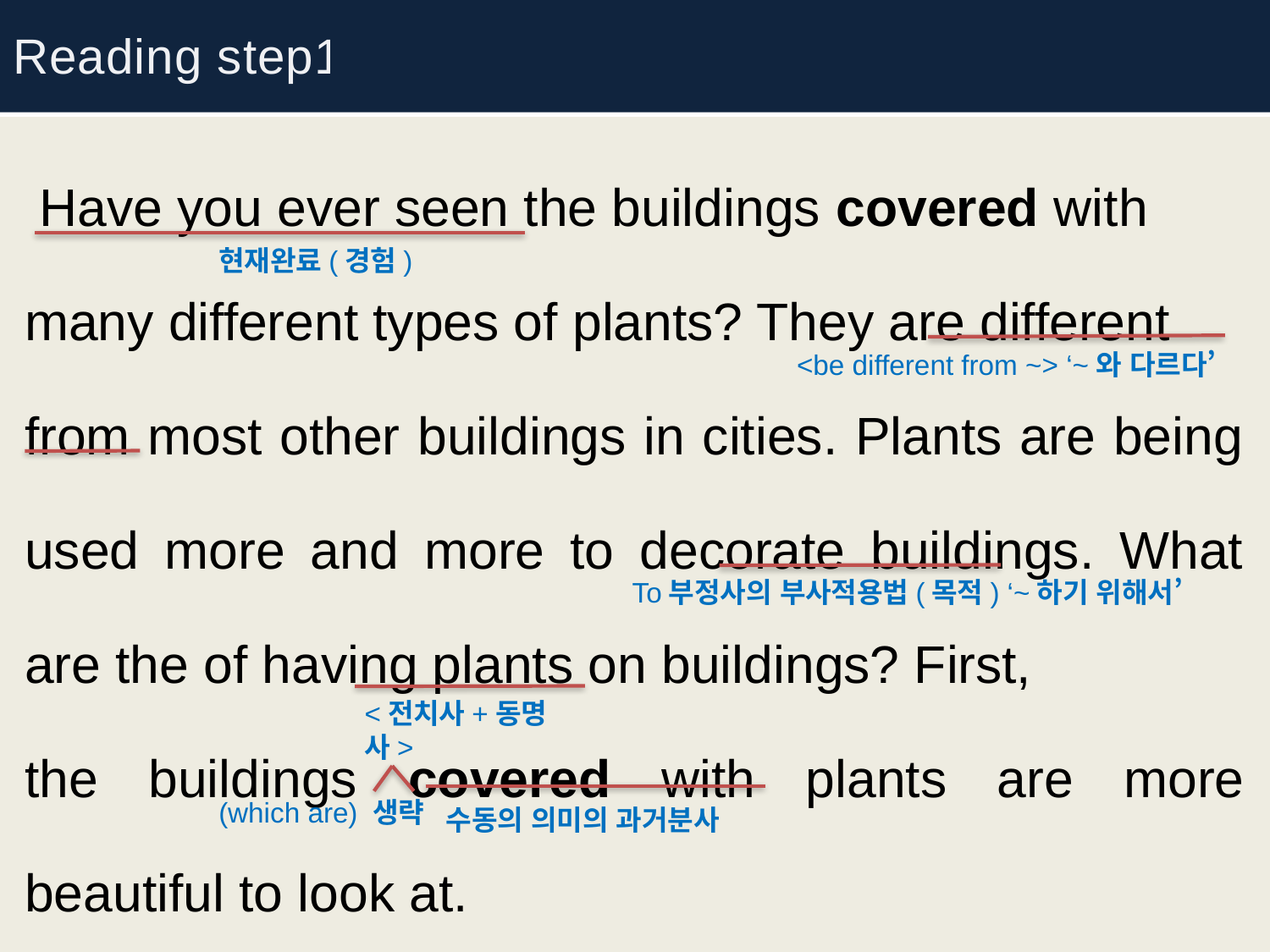

Reading step1
 Have you ever seen the buildings covered with
many different types of plants? They are different
from most other buildings in cities. Plants are being used more and more to decorate buildings. What are the of having plants on buildings? First,
the buildings covered with plants are more beautiful to look at.
현재완료(경험)
<be different from ~> ‘~와 다르다’
To부정사의 부사적용법(목적) ‘~하기 위해서’
<전치사+동명사>
(which are) 생략
수동의 의미의 과거분사